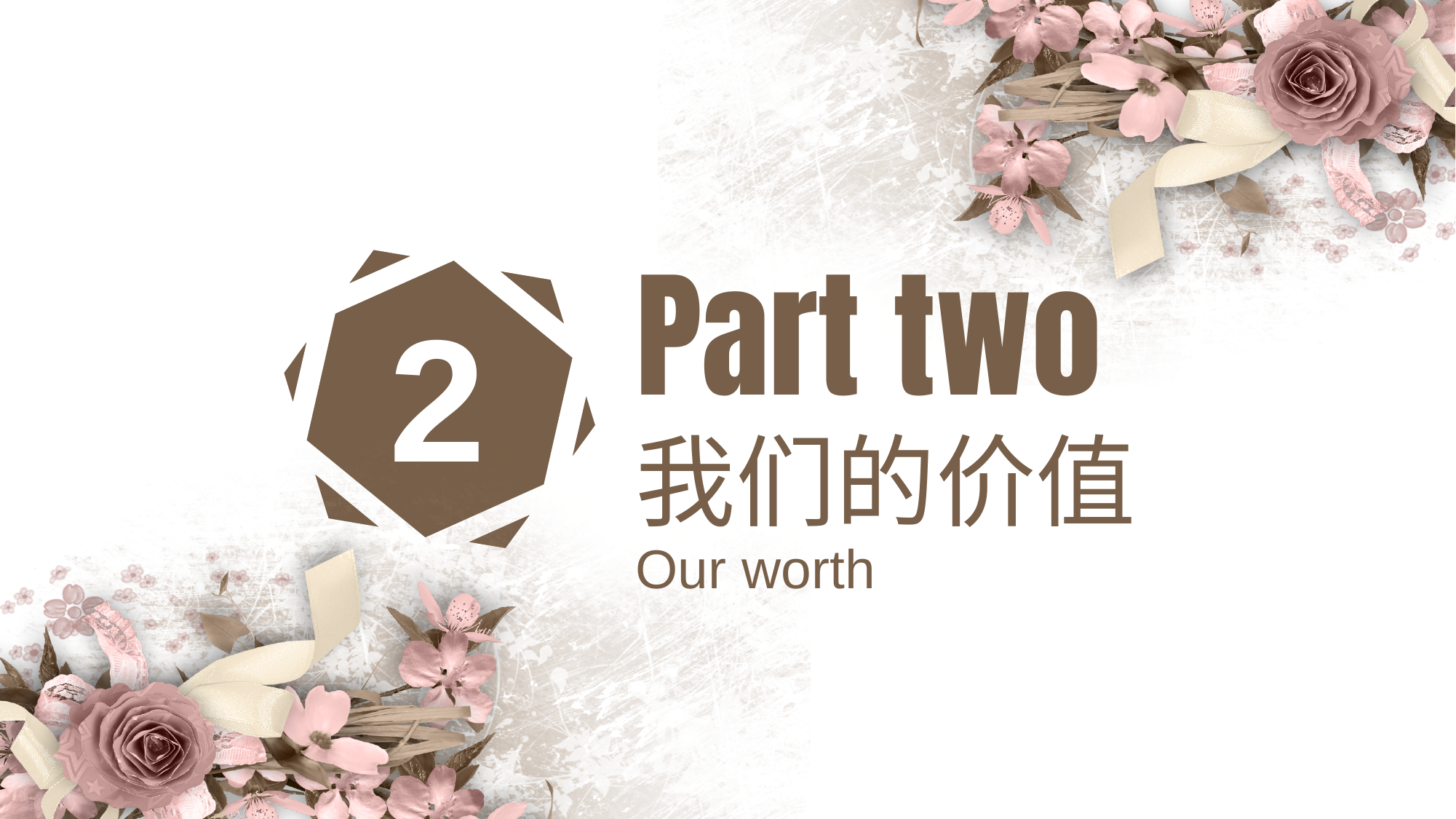

Part two
2
# 我们的价值
Our worth